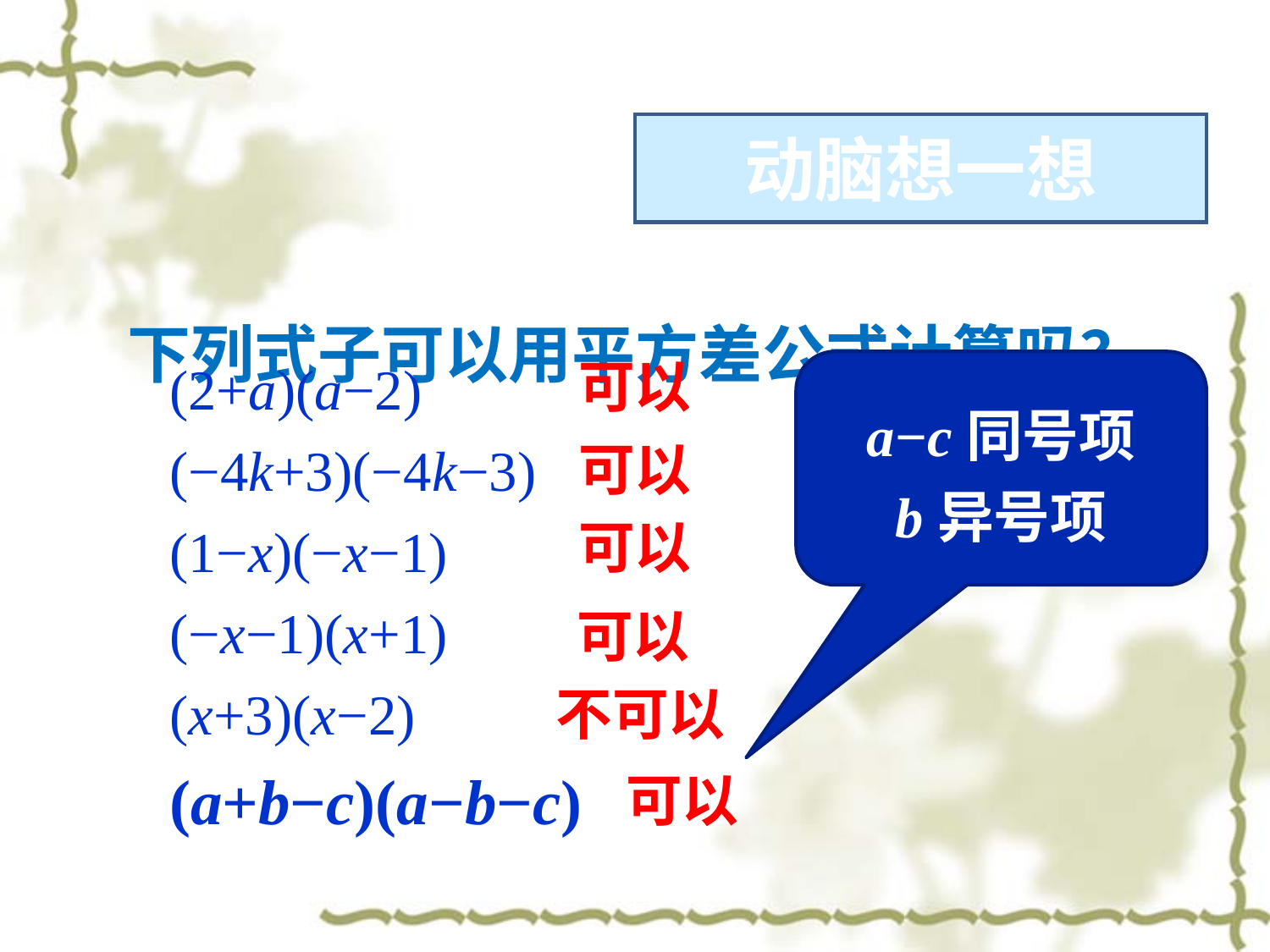

动脑想一想
下列式子可以用平方差公式计算吗？
(2+a)(a−2)
(−4k+3)(−4k−3)
(1−x)(−x−1)
(−x−1)(x+1)
(x+3)(x−2)
(a+b−c)(a−b−c)
可以
a−c同号项
b异号项
可以
可以
可以
不可以
可以